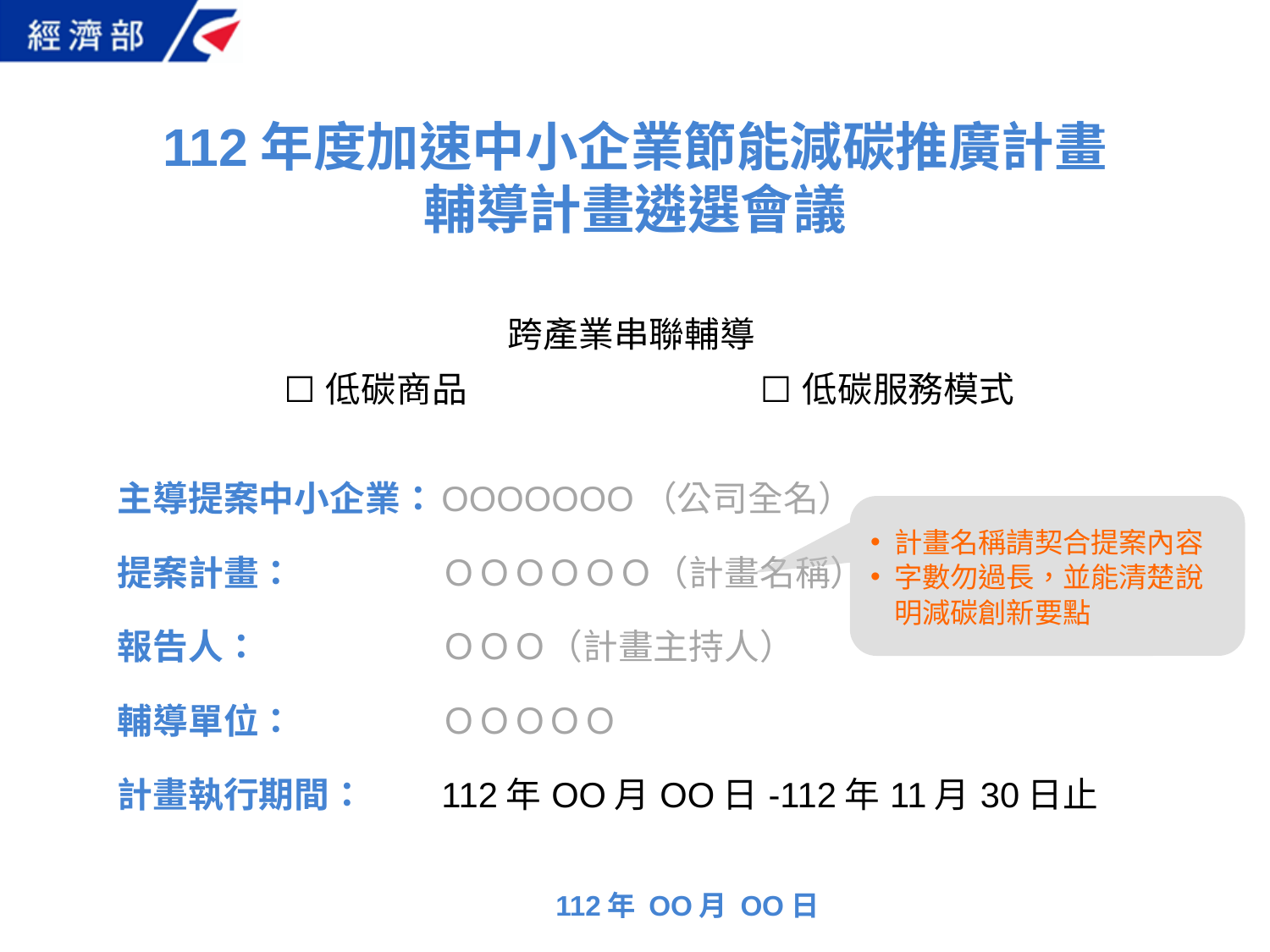

112年度加速中小企業節能減碳推廣計畫
輔導計畫遴選會議
| 跨產業串聯輔導 |  |
| --- | --- |
| ☐低碳商品 | ☐低碳服務模式 |
| 主導提案中小企業： | OOOOOOO（公司全名） |
| --- | --- |
| 提案計畫： | ＯＯＯＯＯＯ（計畫名稱） |
| 報告人： | ＯＯＯ（計畫主持人） |
| 輔導單位： | ＯＯＯＯＯ |
| 計畫執行期間： | 112年OO月OO日-112年11月30日止 |
計畫名稱請契合提案內容
字數勿過長，並能清楚說明減碳創新要點
112年 OO月 OO日
1